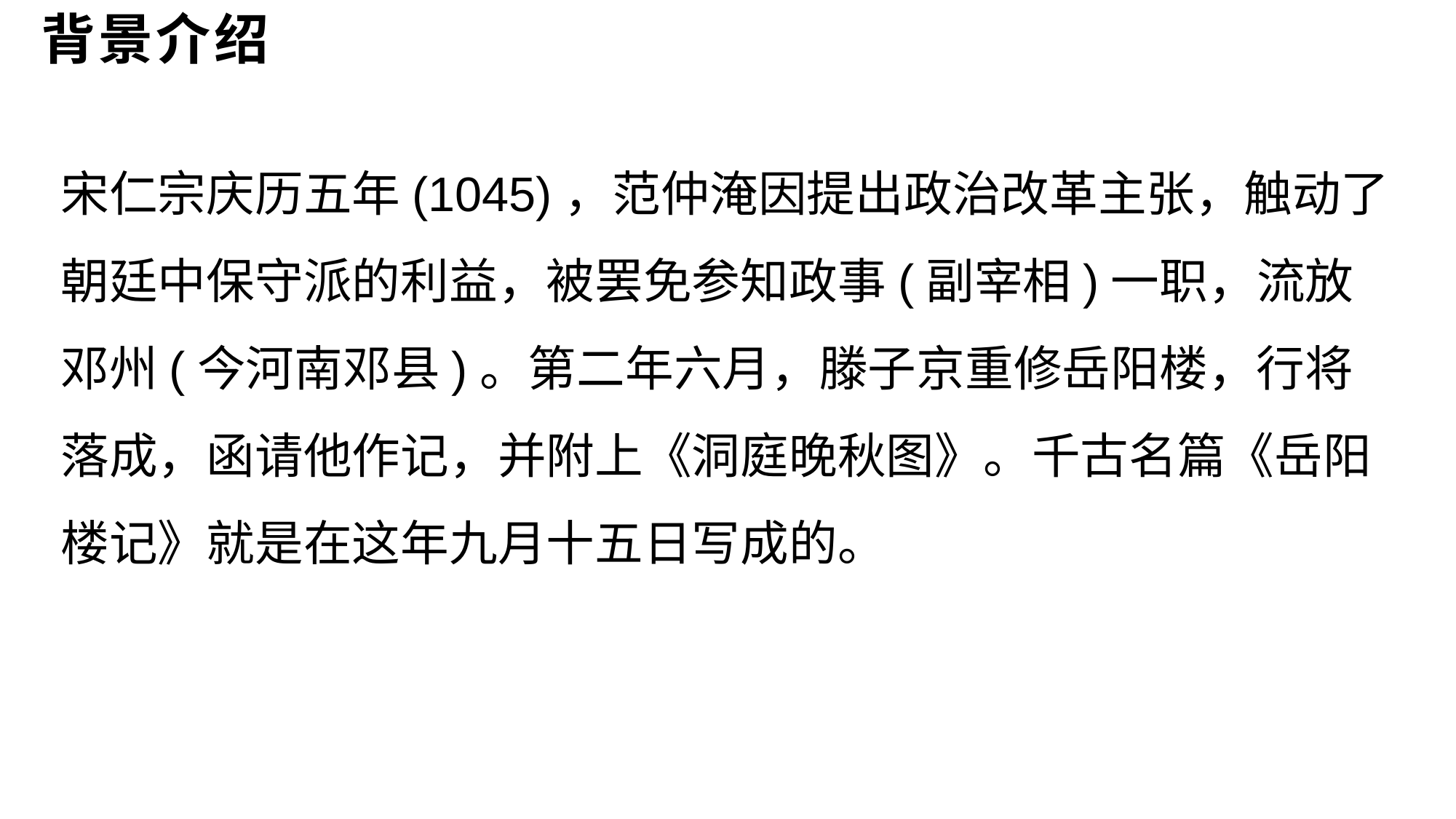

背景介绍
宋仁宗庆历五年(1045)，范仲淹因提出政治改革主张，触动了朝廷中保守派的利益，被罢免参知政事(副宰相)一职，流放邓州(今河南邓县)。第二年六月，滕子京重修岳阳楼，行将落成，函请他作记，并附上《洞庭晚秋图》。千古名篇《岳阳楼记》就是在这年九月十五日写成的。